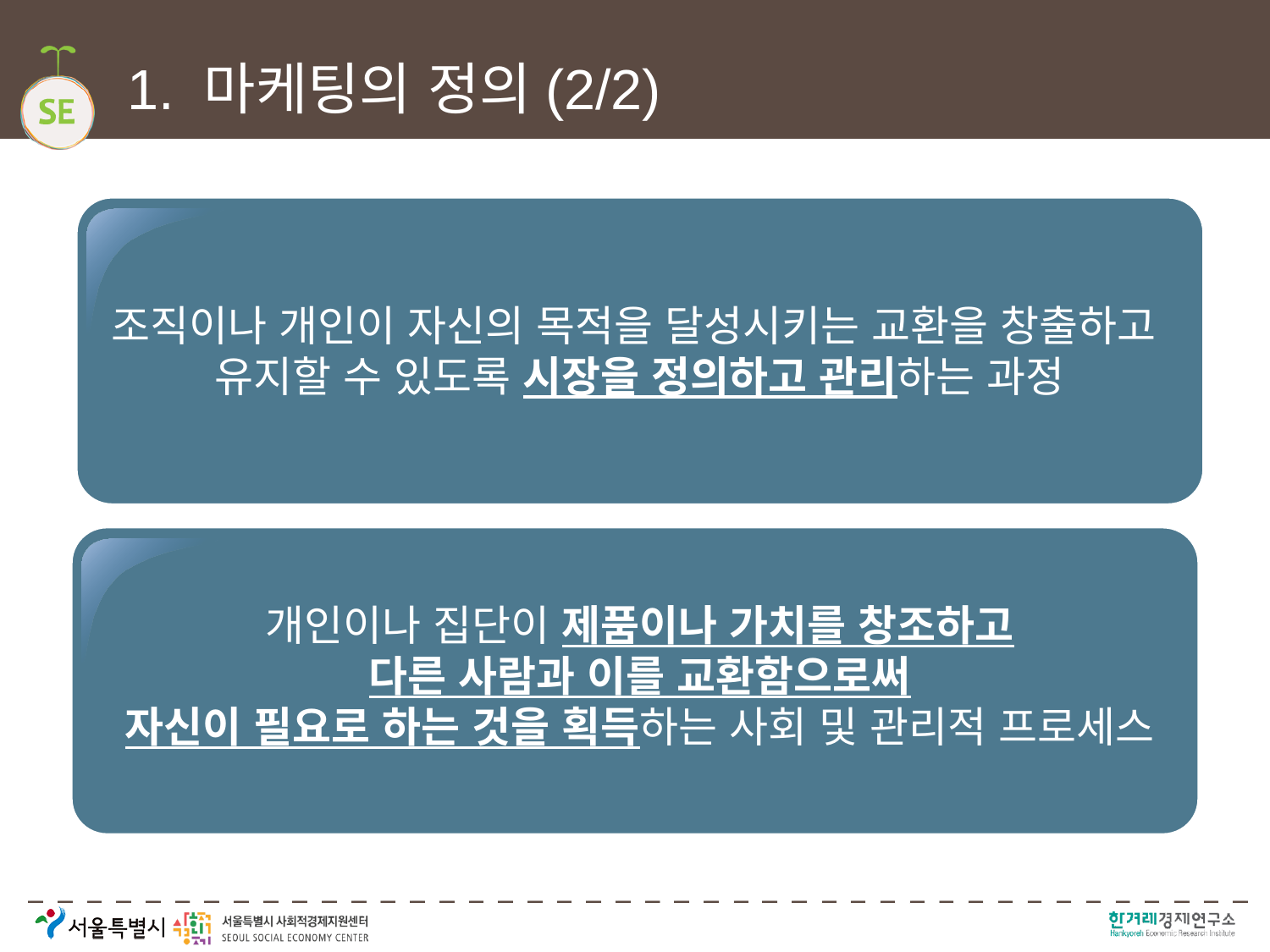

# 1. 마케팅의 정의(2/2)

조직이나 개인이 자신의 목적을 달성시키는 교환을 창출하고
유지할 수 있도록 시장을 정의하고 관리하는 과정

개인이나 집단이 제품이나 가치를 창조하고
다른 사람과 이를 교환함으로써
자신이 필요로 하는 것을 획득하는 사회 및 관리적 프로세스